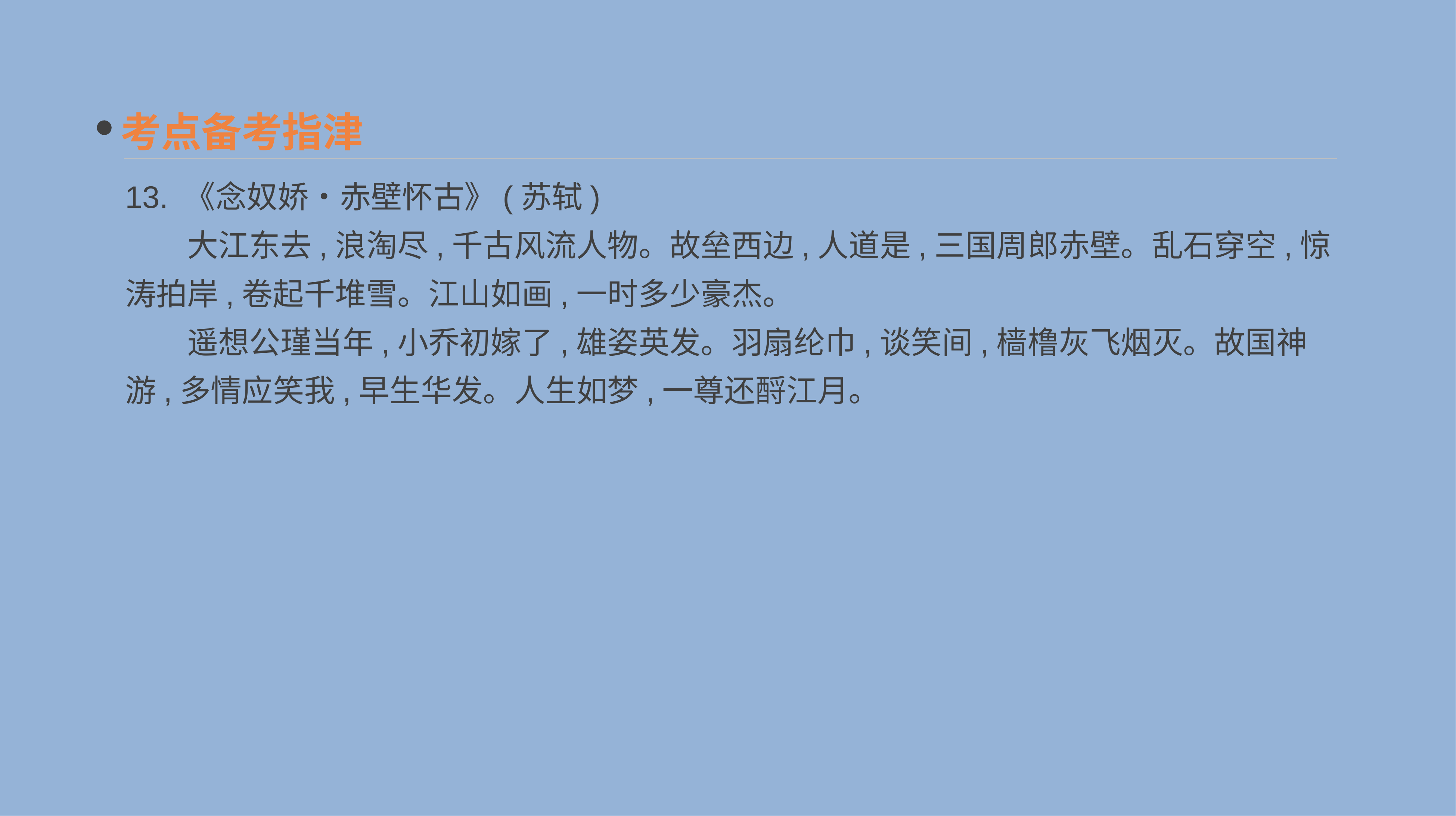

考点备考指津

13. 《念奴娇•赤壁怀古》(苏轼)
　　大江东去,浪淘尽,千古风流人物。故垒西边,人道是,三国周郎赤壁。乱石穿空,惊涛拍岸,卷起千堆雪。江山如画,一时多少豪杰。
　　遥想公瑾当年,小乔初嫁了,雄姿英发。羽扇纶巾,谈笑间,樯橹灰飞烟灭。故国神游,多情应笑我,早生华发。人生如梦,一尊还酹江月。